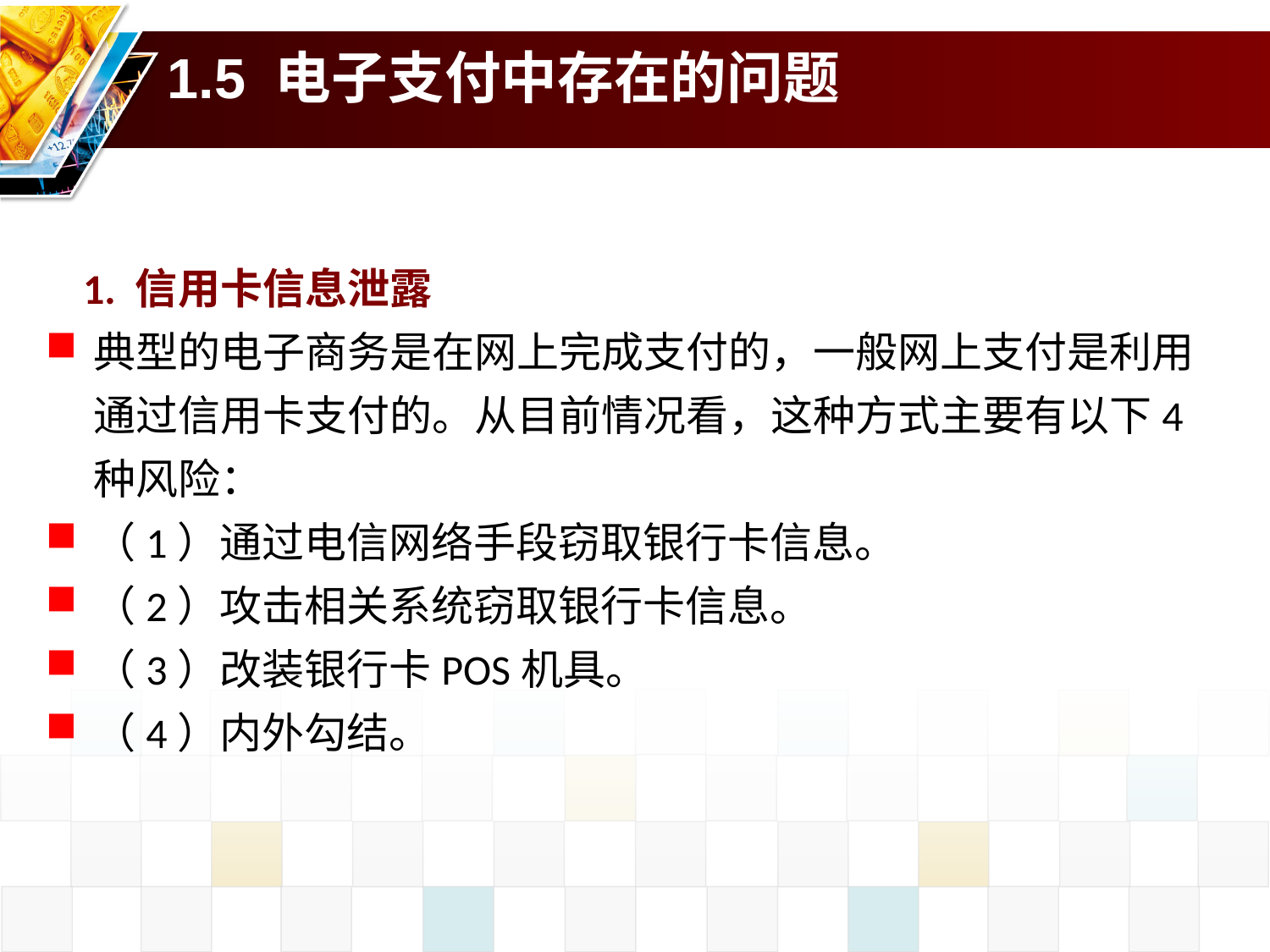

# 1.5 电子支付中存在的问题
1. 信用卡信息泄露
典型的电子商务是在网上完成支付的，一般网上支付是利用通过信用卡支付的。从目前情况看，这种方式主要有以下4种风险：
（1）通过电信网络手段窃取银行卡信息。
（2）攻击相关系统窃取银行卡信息。
（3）改装银行卡POS机具。
（4）内外勾结。